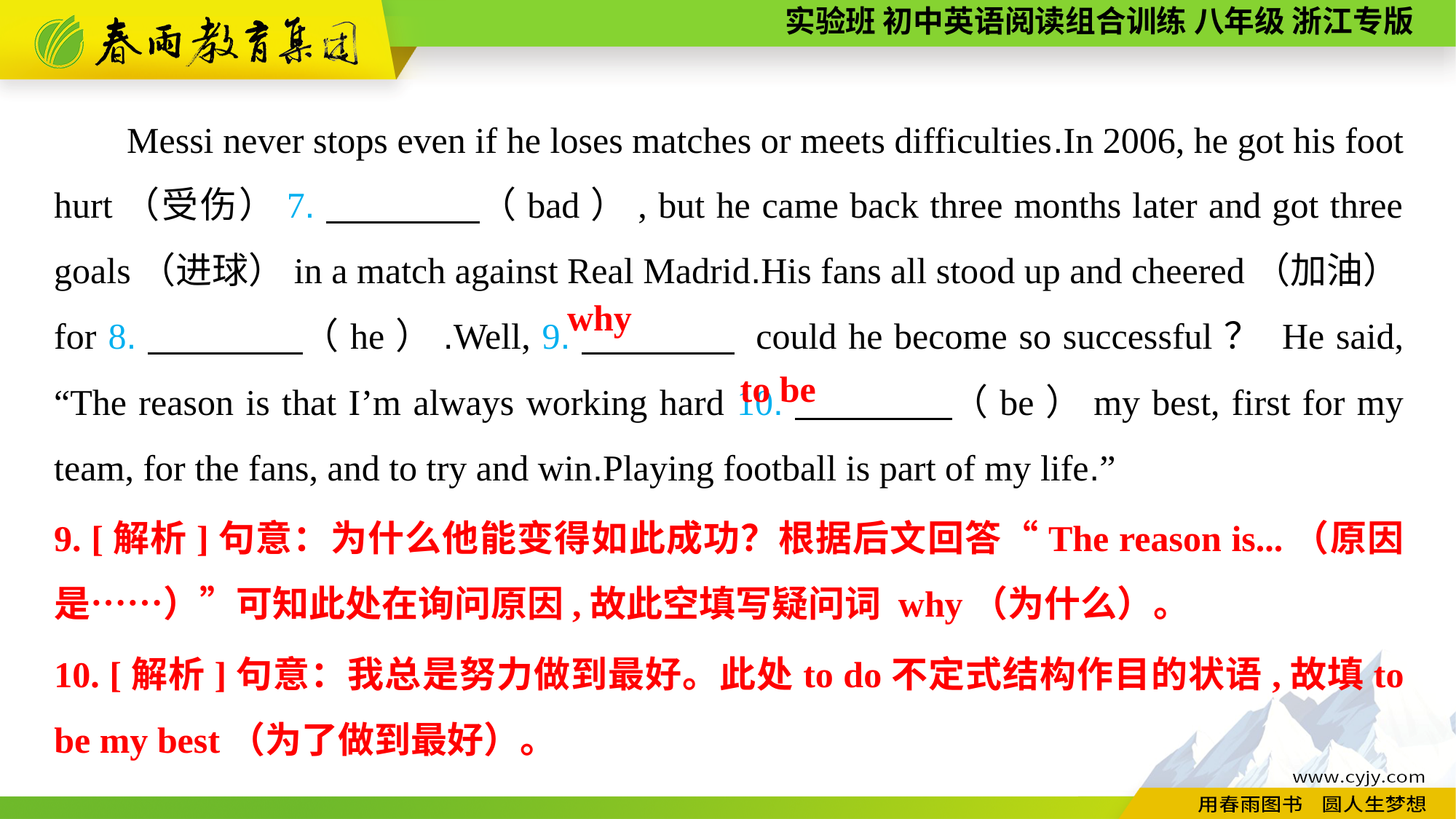

Messi never stops even if he loses matches or meets difficulties.In 2006, he got his foot hurt（受伤）7.　　　　（bad）, but he came back three months later and got three goals（进球）in a match against Real Madrid.His fans all stood up and cheered（加油）for 8.　　　　（he）.Well, 9.　　　　 could he become so successful？ He said, “The reason is that I’m always working hard 10.　　　　（be）my best, first for my team, for the fans, and to try and win.Playing football is part of my life.”
why
to be
9. [解析]句意：为什么他能变得如此成功？根据后文回答“The reason is...（原因是……）”可知此处在询问原因,故此空填写疑问词 why（为什么）。
10. [解析]句意：我总是努力做到最好。此处to do不定式结构作目的状语,故填to be my best（为了做到最好）。